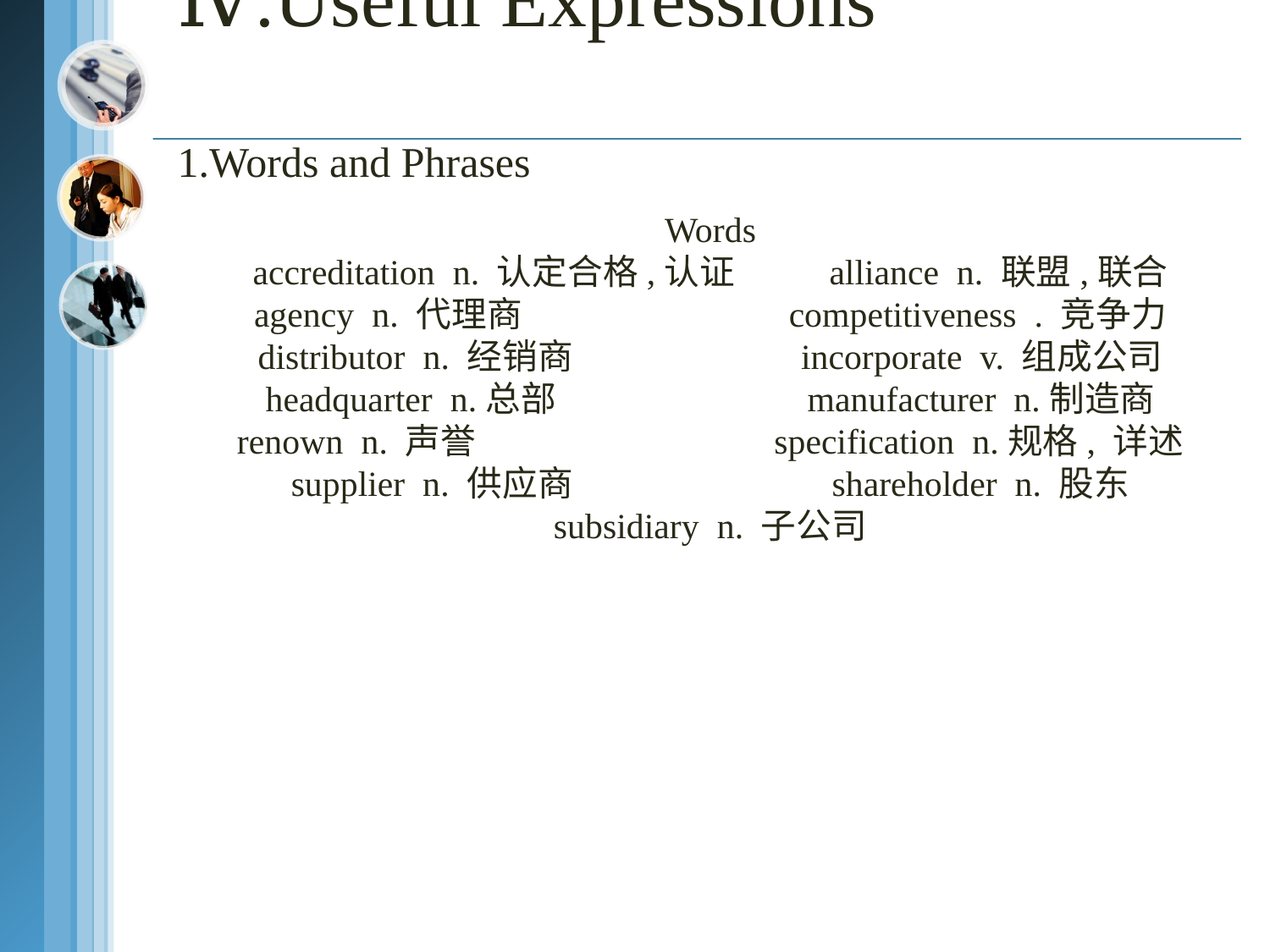

# Ⅳ.Useful Expressions 1.Words and Phrases
Words
accreditation  n. 认定合格,认证           alliance  n. 联盟,联合
agency  n. 代理商                                 competitiveness  . 竞争力
distributor  n. 经销商                            incorporate  v. 组成公司
headquarter  n.总部                               manufacturer  n.制造商
renown  n. 声誉                                     specification  n.规格, 详述
supplier  n. 供应商                                shareholder  n. 股东
subsidiary  n. 子公司